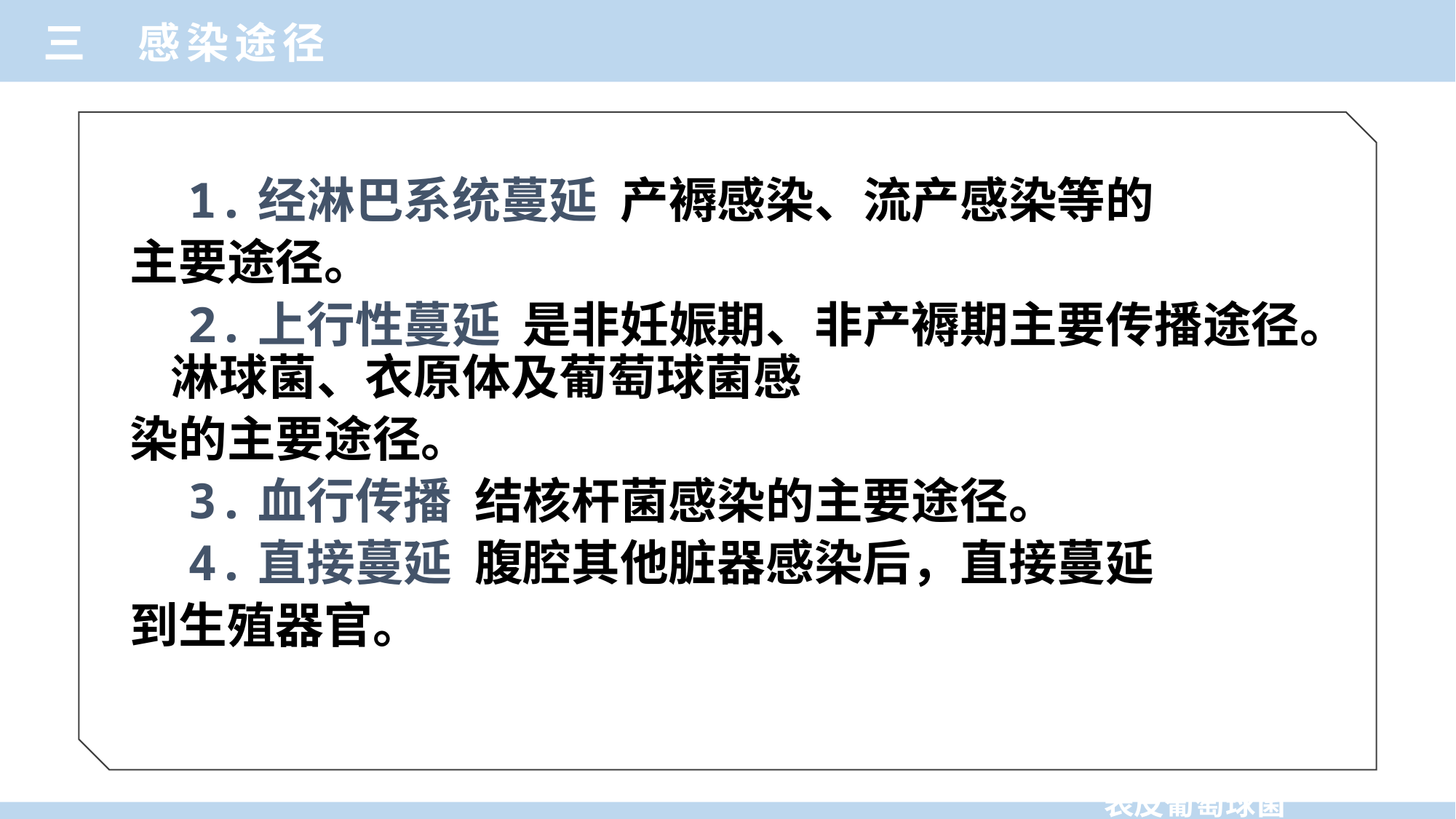

三   感染途径

  1.经淋巴系统蔓延  产褥感染、流产感染等的
主要途径。
  2.上行性蔓延  是非妊娠期、非产褥期主要传播途径。淋球菌、衣原体及葡萄球菌感
染的主要途径。
  3.血行传播  结核杆菌感染的主要途径。
  4.直接蔓延  腹腔其他脏器感染后，直接蔓延
到生殖器官。
消化链球菌
金黄色葡萄球菌
表皮葡萄球菌